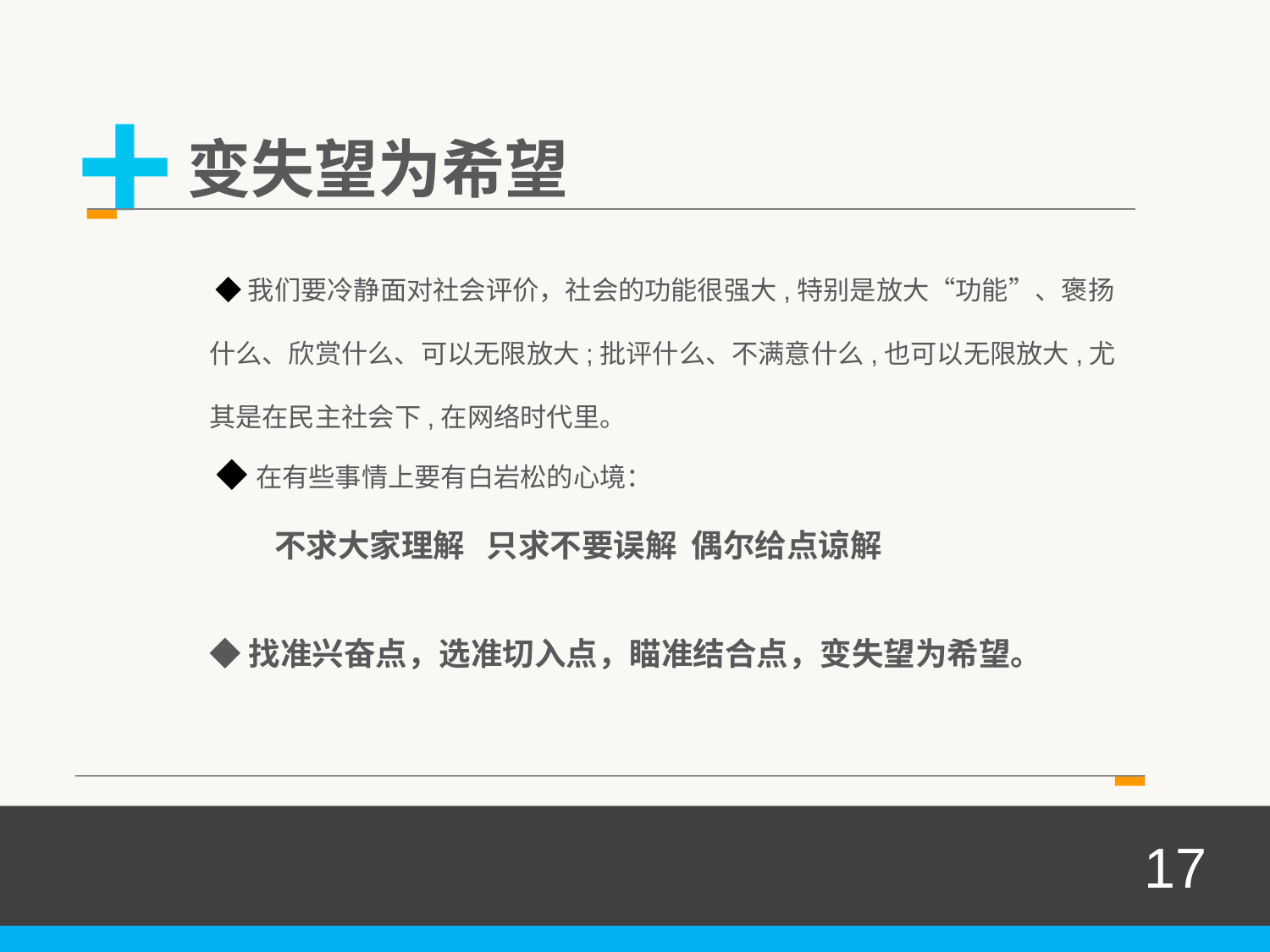

+
变失望为希望

 ◆我们要冷静面对社会评价，社会的功能很强大,特别是放大“功能”、褒扬什么、欣赏什么、可以无限放大;批评什么、不满意什么,也可以无限放大,尤其是在民主社会下,在网络时代里。
 ◆在有些事情上要有白岩松的心境：

        不求大家理解   只求不要误解  偶尔给点谅解

◆找准兴奋点，选准切入点，瞄准结合点，变失望为希望。

17